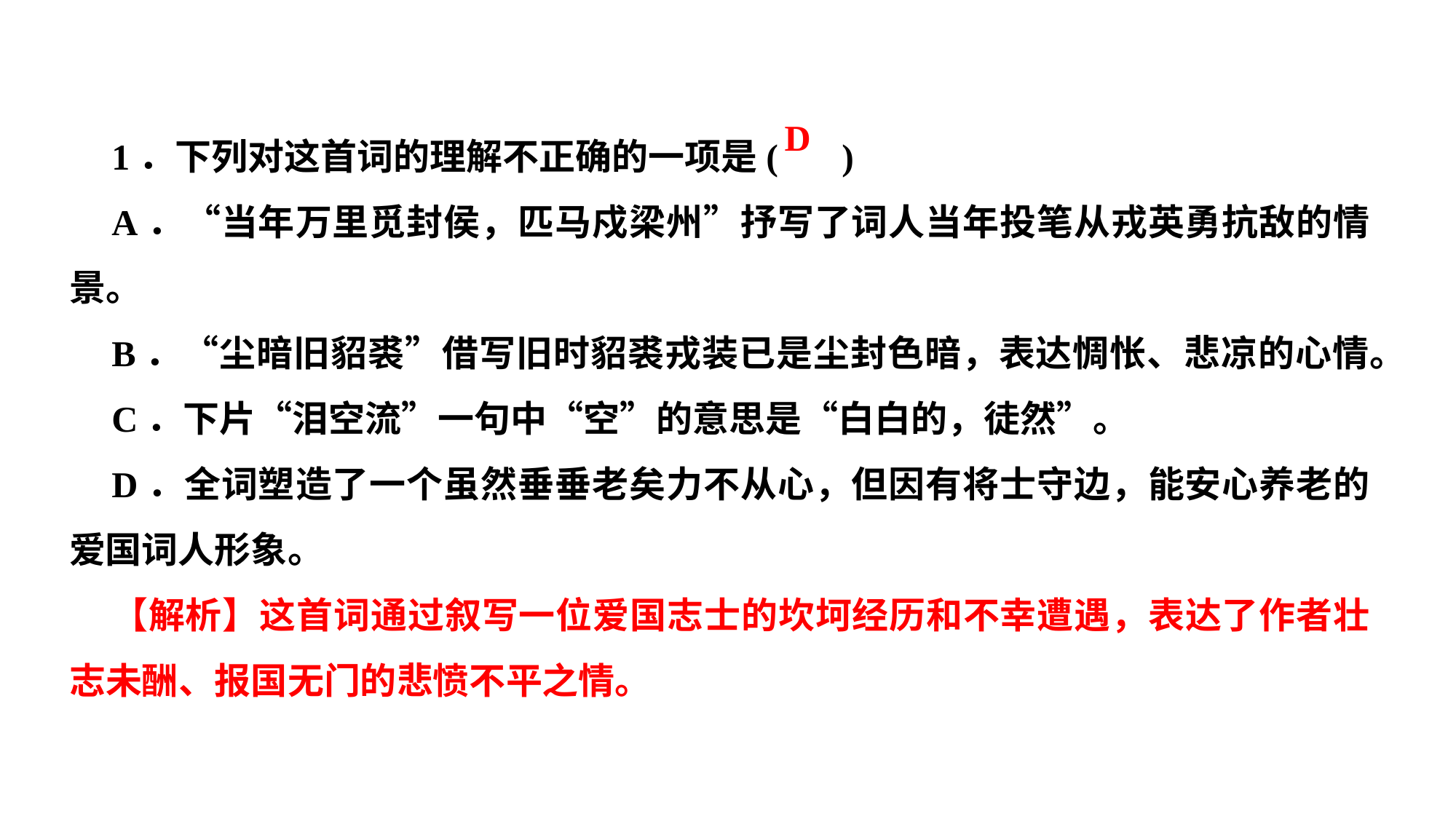

1．下列对这首词的理解不正确的一项是(       )
A．“当年万里觅封侯，匹马戍梁州”抒写了词人当年投笔从戎英勇抗敌的情景。
B．“尘暗旧貂裘”借写旧时貂裘戎装已是尘封色暗，表达惆怅、悲凉的心情。
C．下片“泪空流”一句中“空”的意思是“白白的，徒然”。
D．全词塑造了一个虽然垂垂老矣力不从心，但因有将士守边，能安心养老的爱国词人形象。
【解析】这首词通过叙写一位爱国志士的坎坷经历和不幸遭遇，表达了作者壮志未酬、报国无门的悲愤不平之情。
D